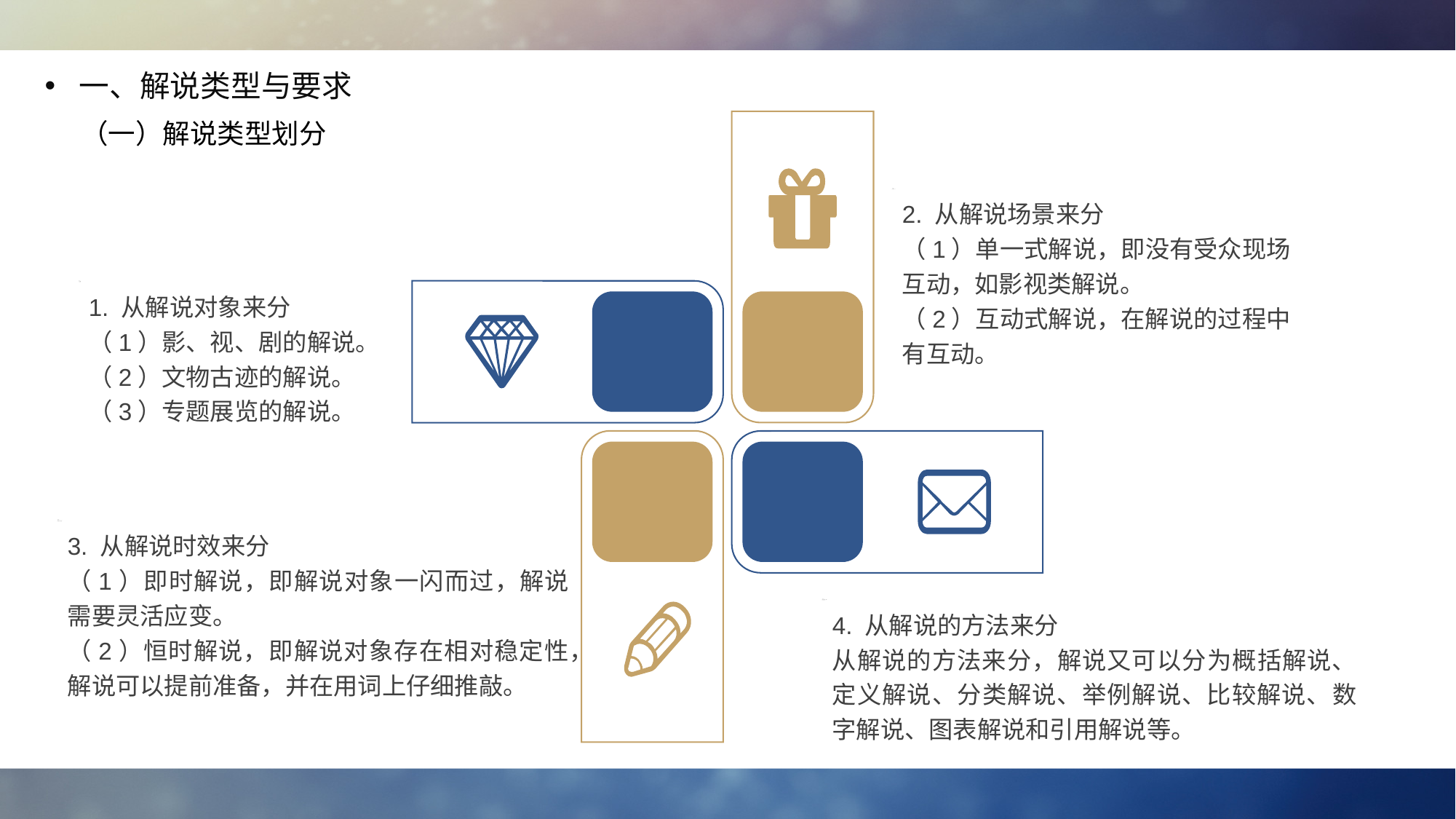

一、解说类型与要求

（一）解说类型划分

2. 从解说场景来分
（1）单一式解说，即没有受众现场互动，如影视类解说。
（2）互动式解说，在解说的过程中有互动。

1. 从解说对象来分
（1）影、视、剧的解说。
（2）文物古迹的解说。
（3）专题展览的解说。

3. 从解说时效来分
（1）即时解说，即解说对象一闪而过，解说需要灵活应变。
（2）恒时解说，即解说对象存在相对稳定性，解说可以提前准备，并在用词上仔细推敲。
4. 从解说的方法来分
从解说的方法来分，解说又可以分为概括解说、定义解说、分类解说、举例解说、比较解说、数字解说、图表解说和引用解说等。